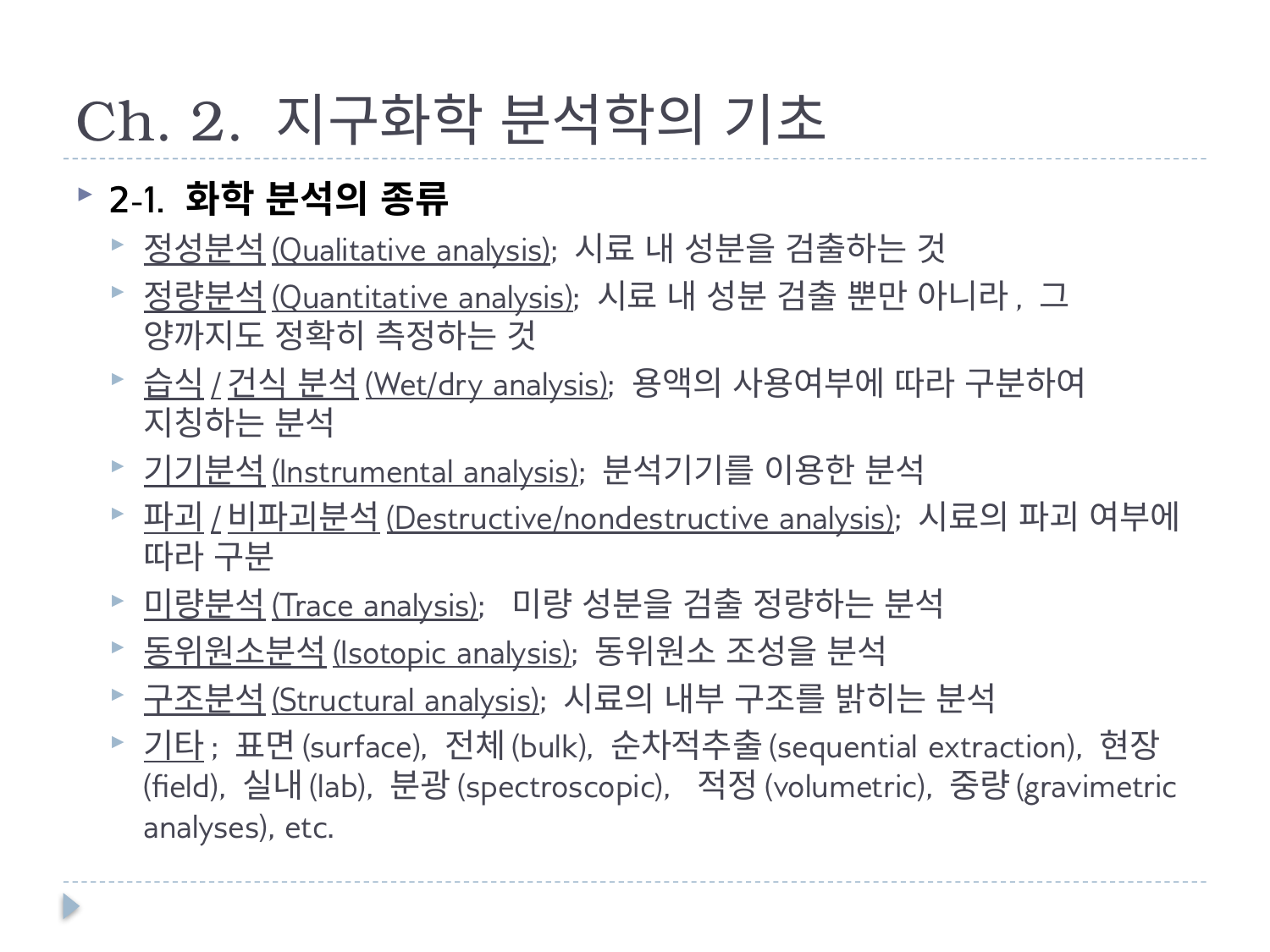

# Ch. 2. 지구화학 분석학의 기초
2-1. 화학 분석의 종류
정성분석(Qualitative analysis); 시료 내 성분을 검출하는 것
정량분석(Quantitative analysis); 시료 내 성분 검출 뿐만 아니라, 그 양까지도 정확히 측정하는 것
습식/건식 분석(Wet/dry analysis); 용액의 사용여부에 따라 구분하여 지칭하는 분석
기기분석(Instrumental analysis); 분석기기를 이용한 분석
파괴/비파괴분석(Destructive/nondestructive analysis); 시료의 파괴 여부에 따라 구분
미량분석(Trace analysis);  미량 성분을 검출 정량하는 분석
동위원소분석(Isotopic analysis); 동위원소 조성을 분석
구조분석(Structural analysis); 시료의 내부 구조를 밝히는 분석
기타; 표면(surface), 전체(bulk), 순차적추출(sequential extraction), 현장(field), 실내(lab), 분광(spectroscopic),  적정(volumetric), 중량(gravimetric analyses), etc.